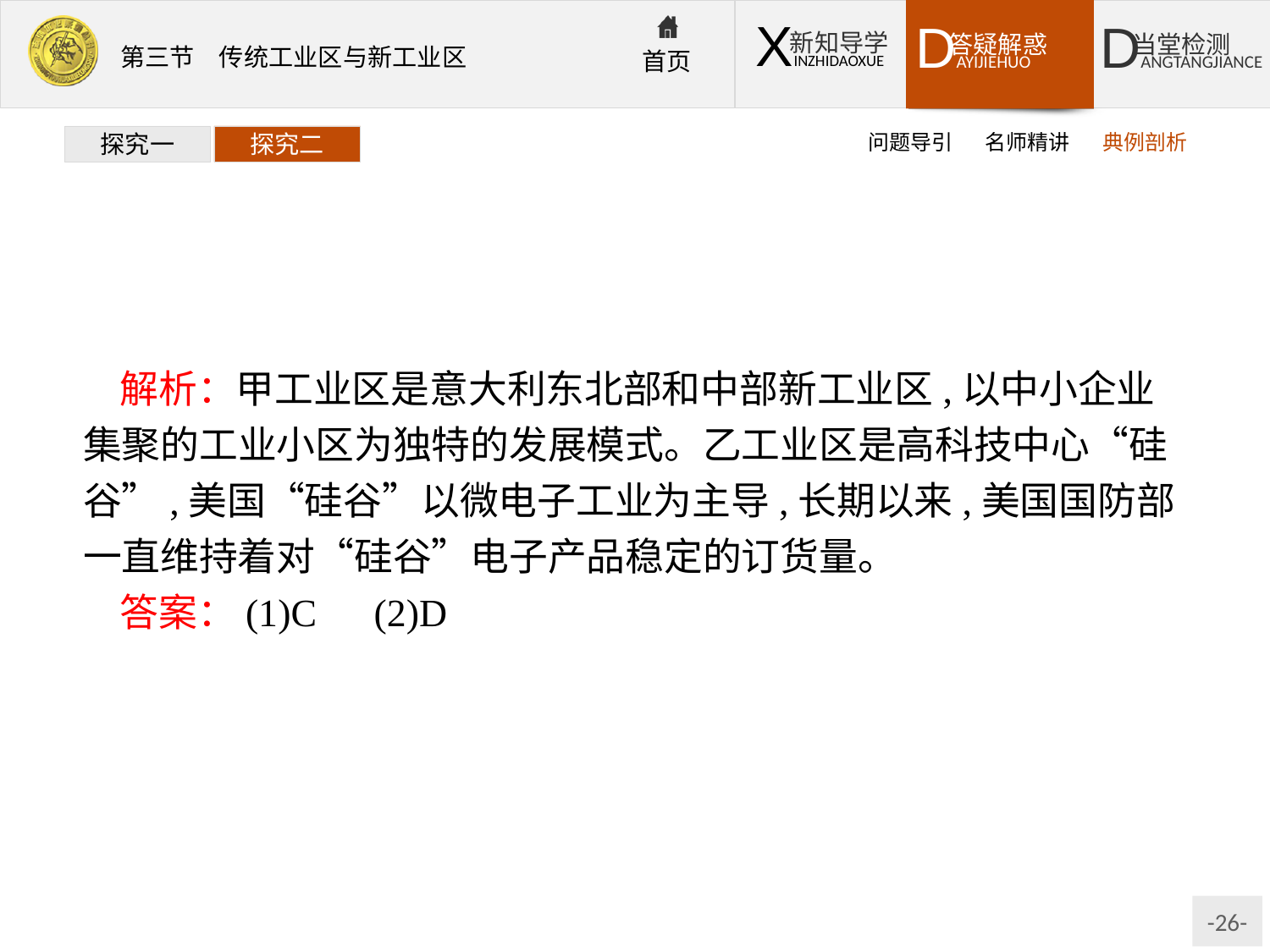

问题导引
名师精讲
典例剖析
探究一
探究二
解析：甲工业区是意大利东北部和中部新工业区,以中小企业集聚的工业小区为独特的发展模式。乙工业区是高科技中心“硅谷”,美国“硅谷”以微电子工业为主导,长期以来,美国国防部一直维持着对“硅谷”电子产品稳定的订货量。
答案：(1)C　(2)D